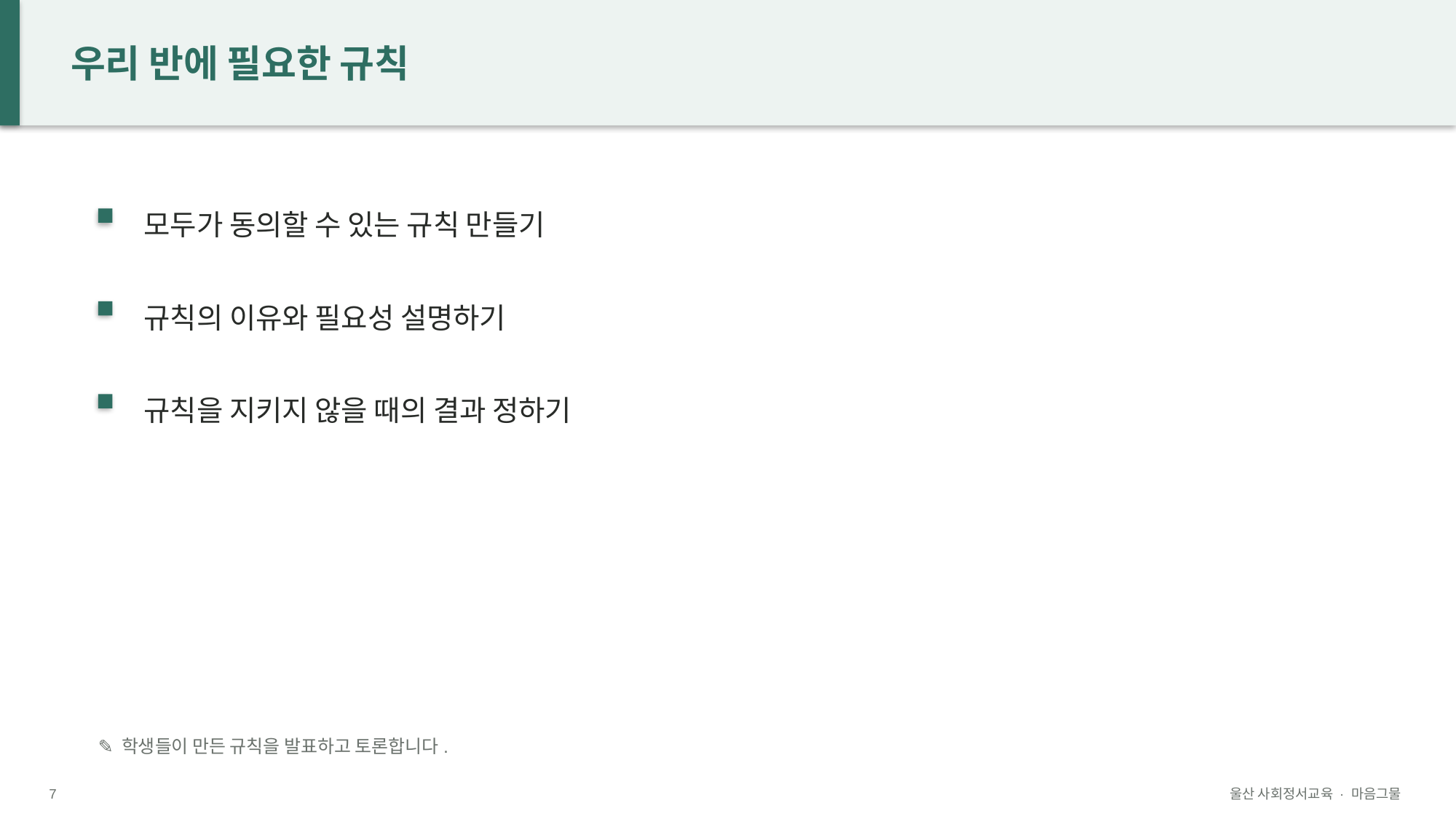

우리 반에 필요한 규칙
모두가 동의할 수 있는 규칙 만들기

규칙의 이유와 필요성 설명하기

규칙을 지키지 않을 때의 결과 정하기

✎ 학생들이 만든 규칙을 발표하고 토론합니다.
7
울산 사회정서교육 · 마음그물